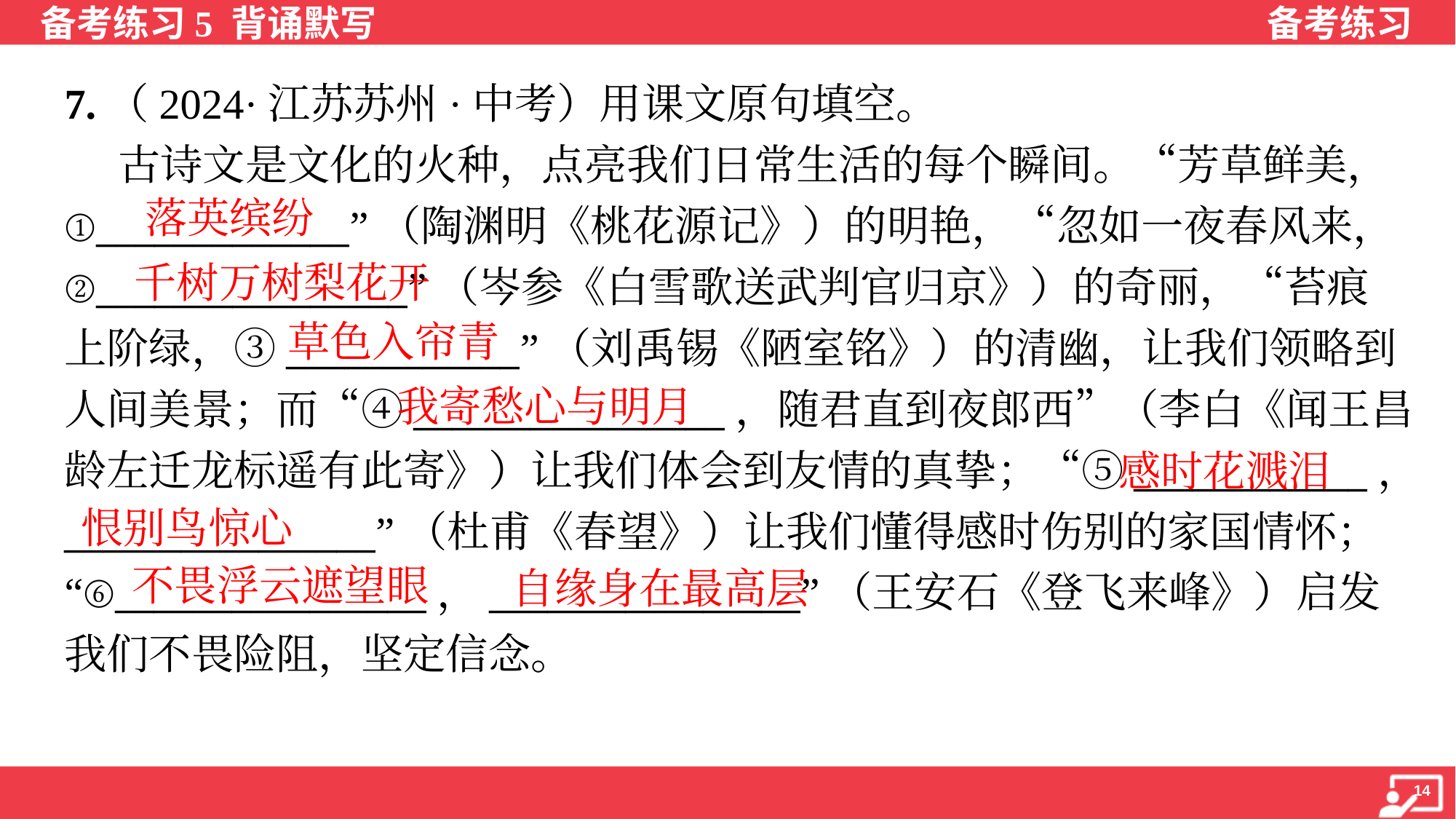

7.（2024·江苏苏州·中考）用课文原句填空。
    古诗文是文化的火种，点亮我们日常生活的每个瞬间。“芳草鲜美，
①_____________”（陶渊明《桃花源记》）的明艳，“忽如一夜春风来，
②________________”（岑参《白雪歌送武判官归京》）的奇丽，“苔痕
上阶绿，③____________”（刘禹锡《陋室铭》）的清幽，让我们领略到
人间美景；而“④________________，随君直到夜郎西”（李白《闻王昌
龄左迁龙标遥有此寄》）让我们体会到友情的真挚；“⑤____________，
________________”（杜甫《春望》）让我们懂得感时伤别的家国情怀；
“⑥________________，________________”（王安石《登飞来峰》）启发
我们不畏险阻，坚定信念。
落英缤纷
千树万树梨花开
草色入帘青
我寄愁心与明月
感时花溅泪
恨别鸟惊心
不畏浮云遮望眼
自缘身在最高层